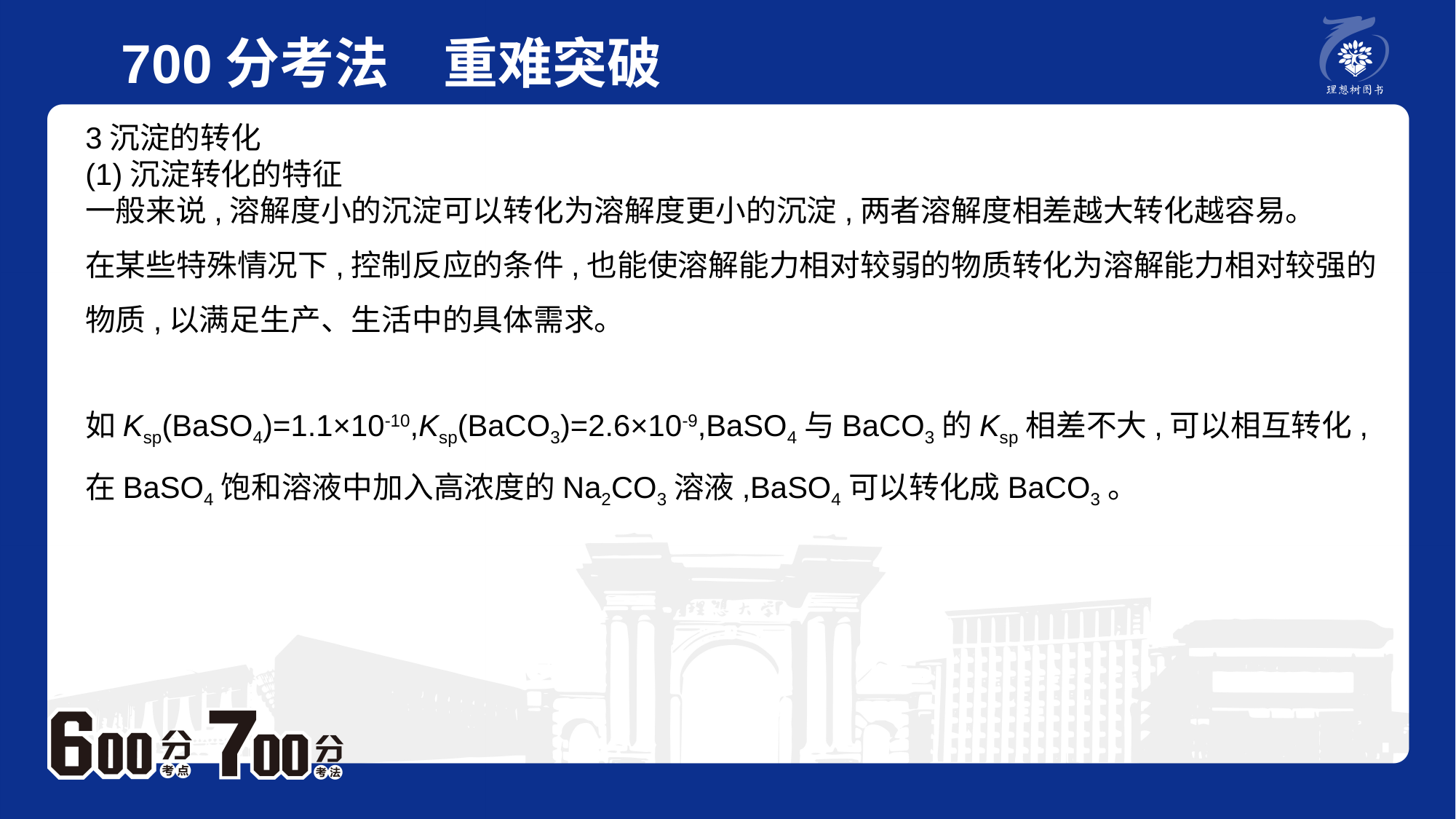

700分考法　重难突破
3沉淀的转化(1)沉淀转化的特征一般来说,溶解度小的沉淀可以转化为溶解度更小的沉淀,两者溶解度相差越大转化越容易。在某些特殊情况下,控制反应的条件,也能使溶解能力相对较弱的物质转化为溶解能力相对较强的物质,以满足生产、生活中的具体需求。

如Ksp(BaSO4)=1.1×10-10,Ksp(BaCO3)=2.6×10-9,BaSO4与BaCO3的Ksp相差不大,可以相互转化,在BaSO4饱和溶液中加入高浓度的Na2CO3溶液,BaSO4可以转化成BaCO3。